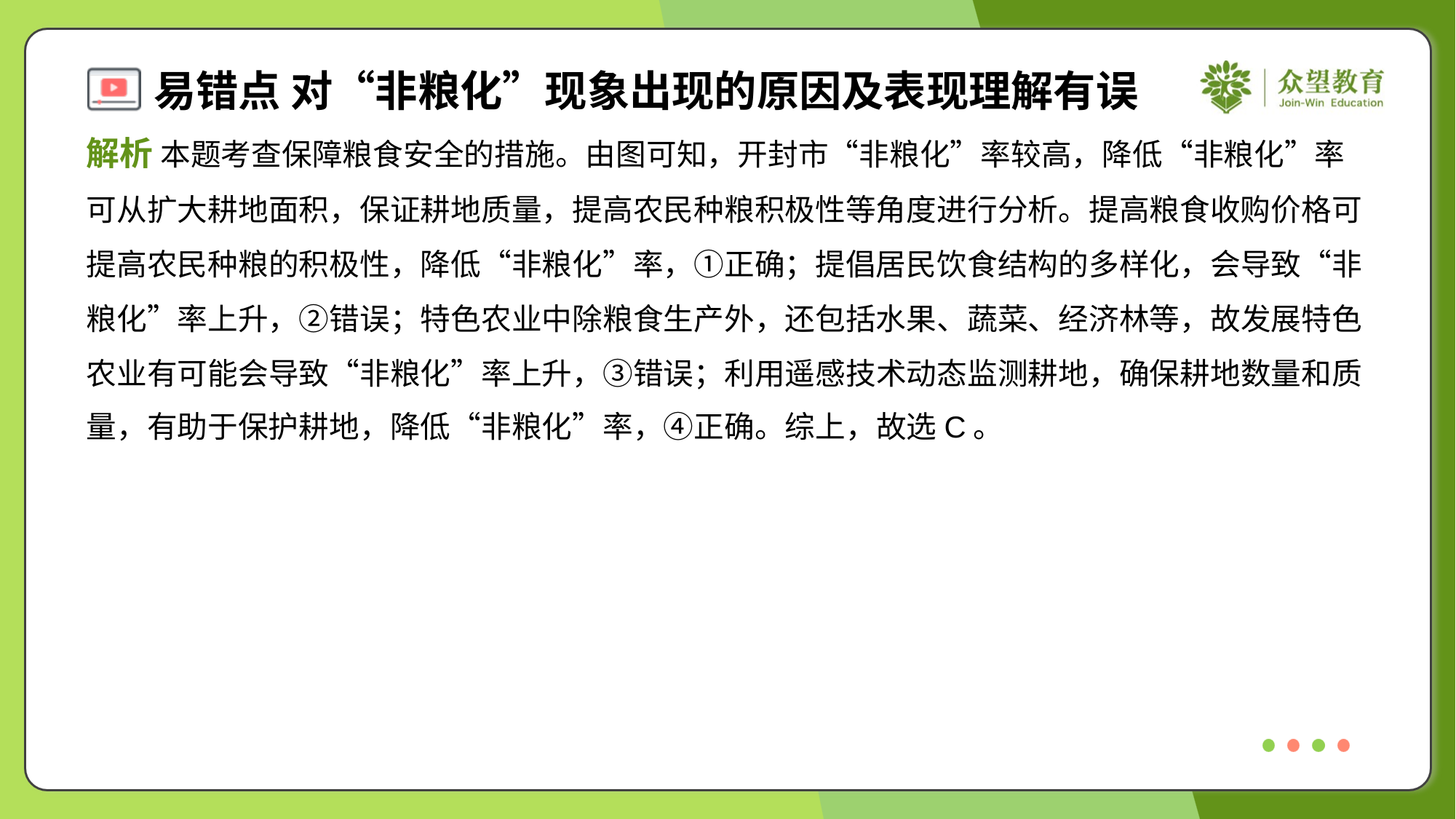

解析 本题考查保障粮食安全的措施。由图可知，开封市“非粮化”率较高，降低“非粮化”率
可从扩大耕地面积，保证耕地质量，提高农民种粮积极性等角度进行分析。提高粮食收购价格可
提高农民种粮的积极性，降低“非粮化”率，①正确；提倡居民饮食结构的多样化，会导致“非
粮化”率上升，②错误；特色农业中除粮食生产外，还包括水果、蔬菜、经济林等，故发展特色
农业有可能会导致“非粮化”率上升，③错误；利用遥感技术动态监测耕地，确保耕地数量和质
量，有助于保护耕地，降低“非粮化”率，④正确。综上，故选C。